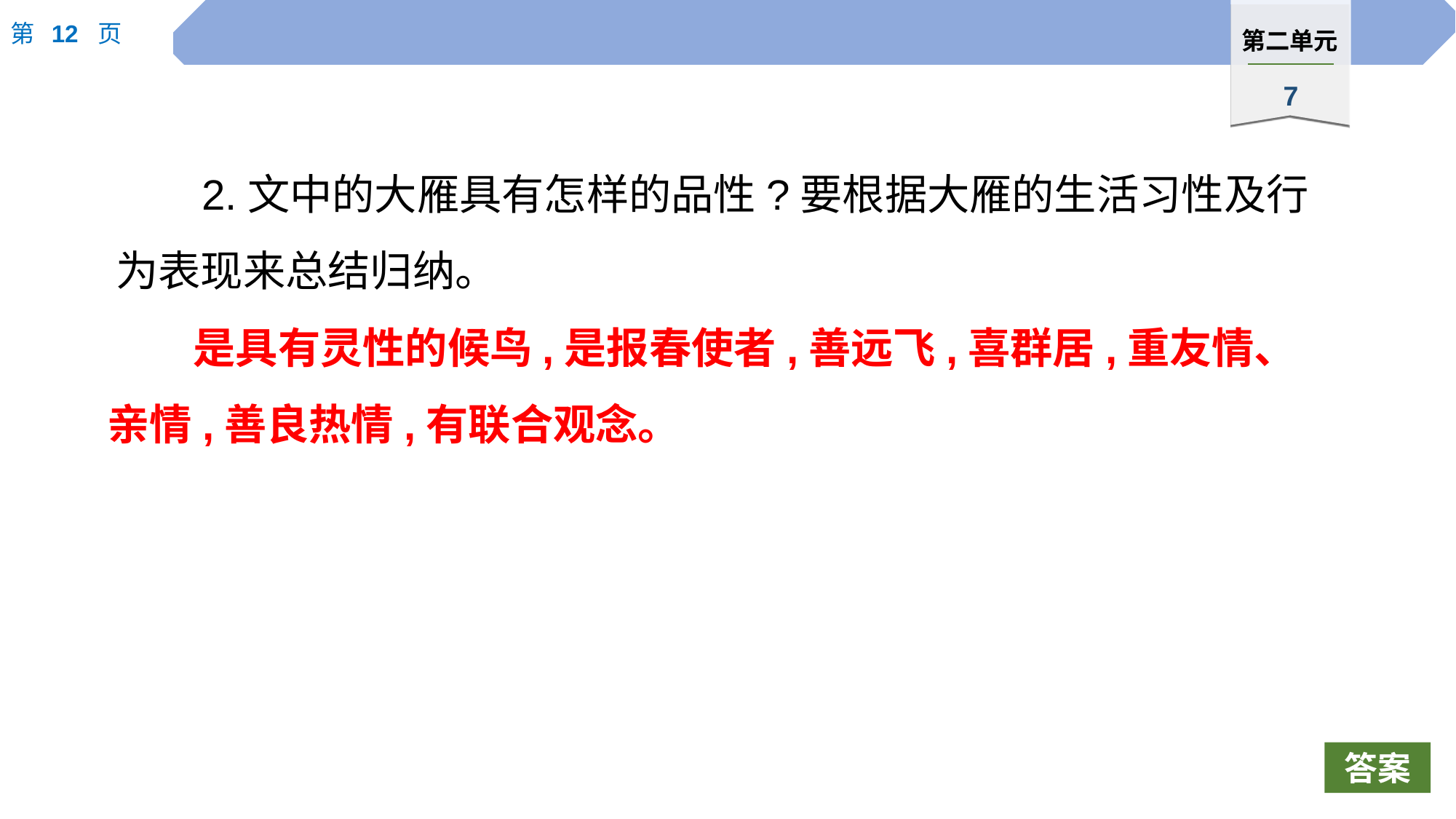

2.文中的大雁具有怎样的品性?要根据大雁的生活习性及行为表现来总结归纳。
是具有灵性的候鸟,是报春使者,善远飞,喜群居,重友情、亲情,善良热情,有联合观念。
答案